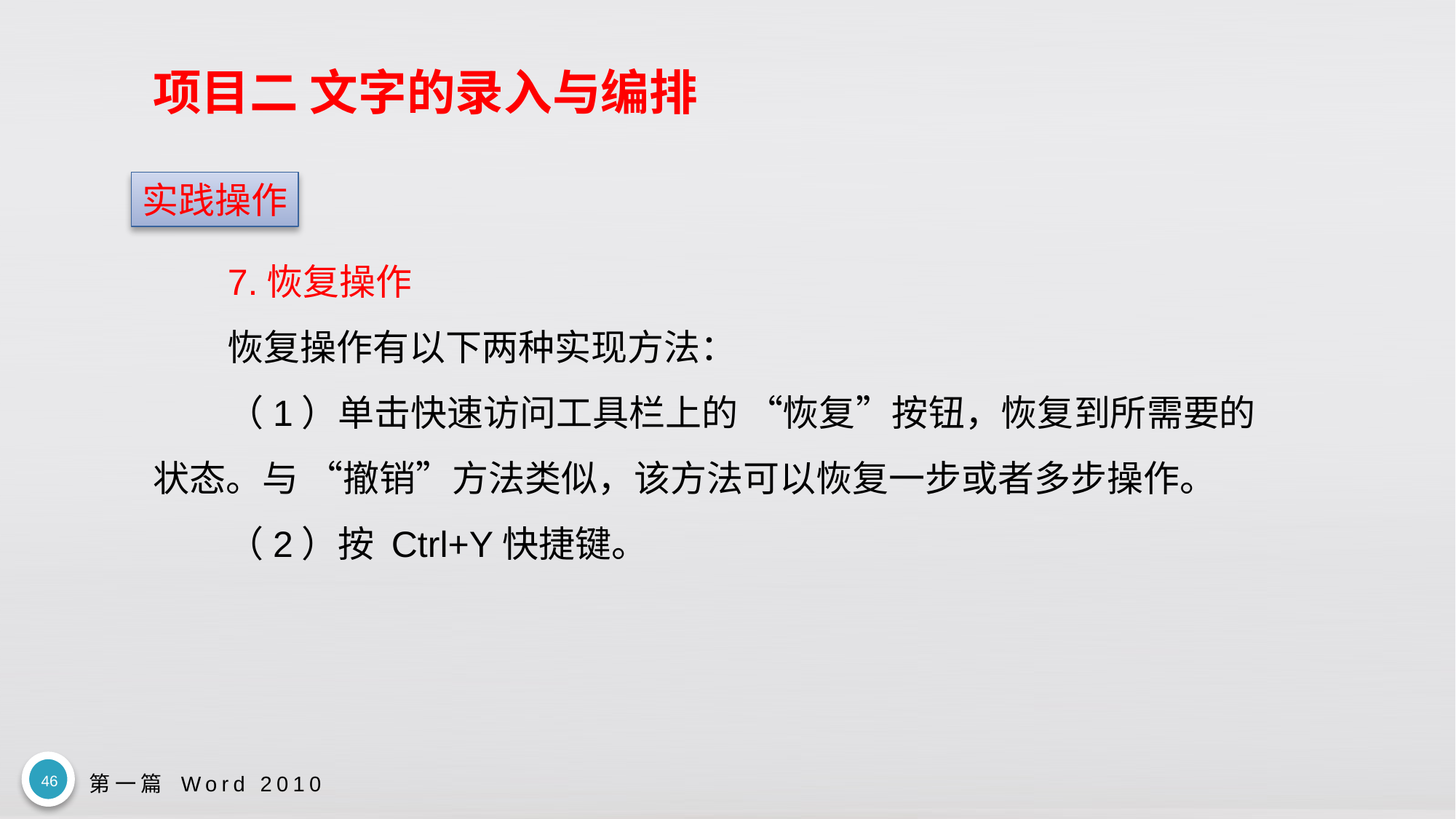

# 项目二 文字的录入与编排
实践操作
7.恢复操作
恢复操作有以下两种实现方法：
（1）单击快速访问工具栏上的 “恢复”按钮，恢复到所需要的状态。与 “撤销”方法类似，该方法可以恢复一步或者多步操作。
（2）按 Ctrl+Y快捷键。
46